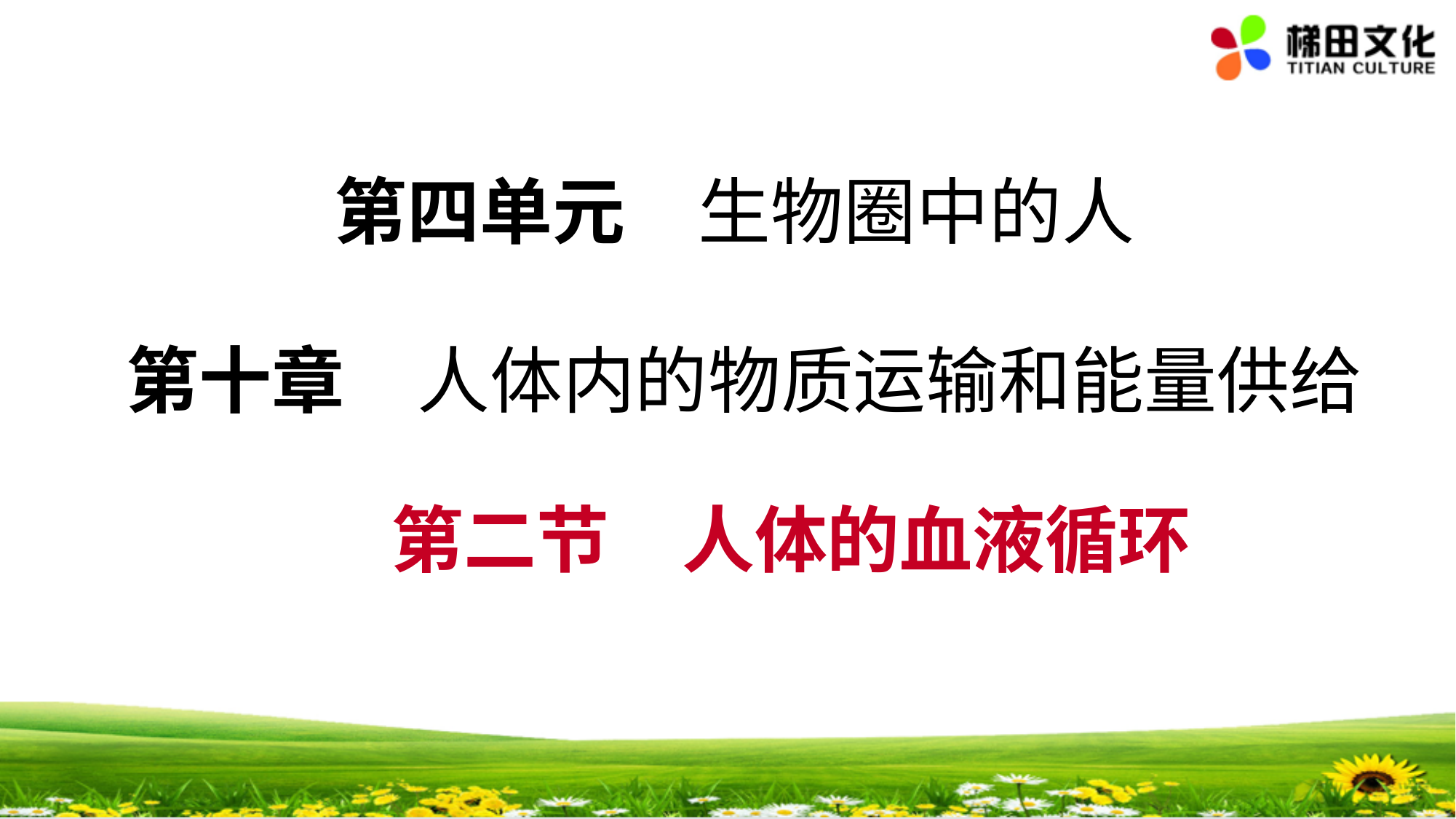

第四单元　生物圈中的人
第十章　人体内的物质运输和能量供给
第二节　人体的血液循环